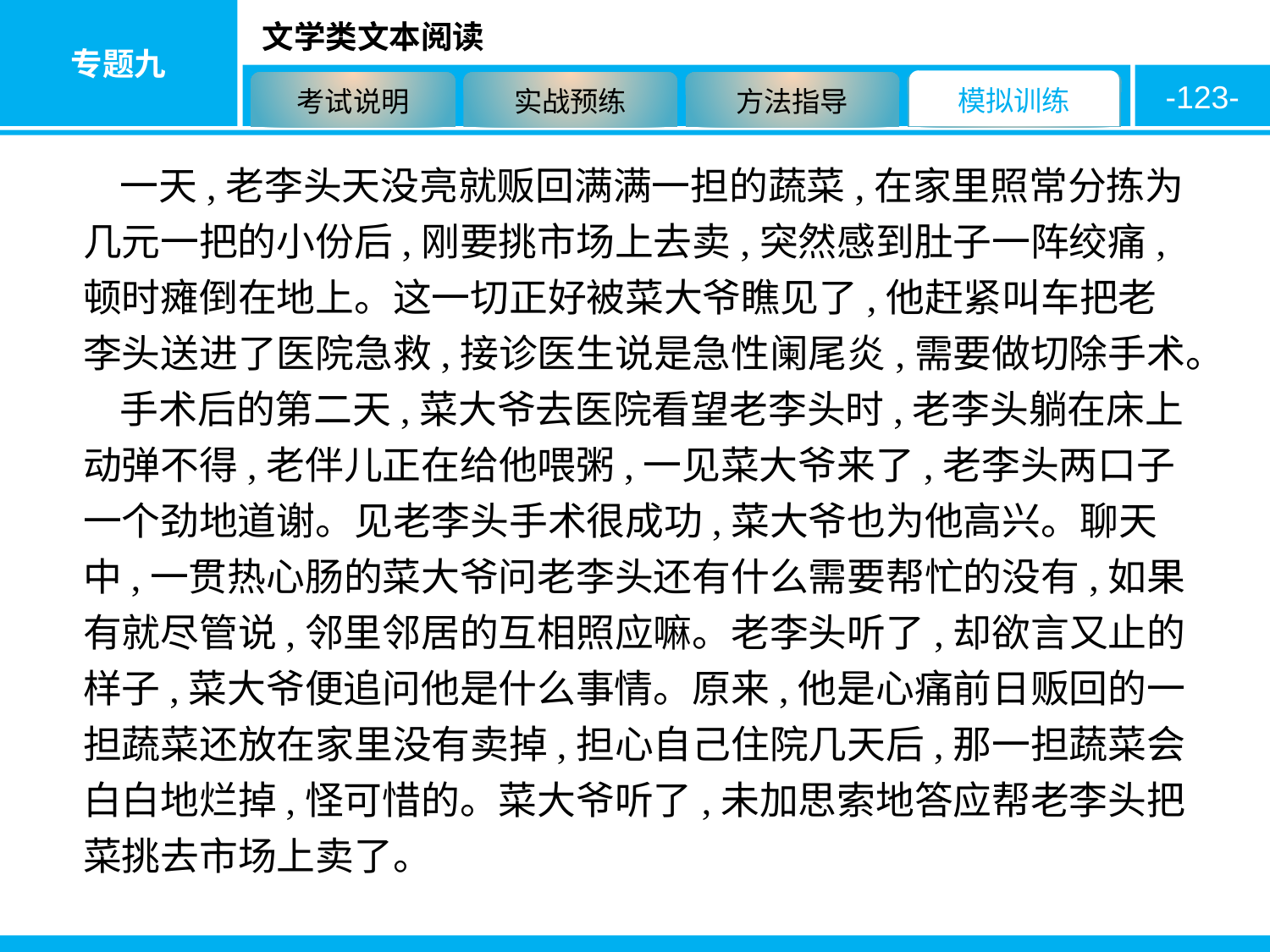

-123-
一天,老李头天没亮就贩回满满一担的蔬菜,在家里照常分拣为几元一把的小份后,刚要挑市场上去卖,突然感到肚子一阵绞痛,顿时瘫倒在地上。这一切正好被菜大爷瞧见了,他赶紧叫车把老李头送进了医院急救,接诊医生说是急性阑尾炎,需要做切除手术。
手术后的第二天,菜大爷去医院看望老李头时,老李头躺在床上动弹不得,老伴儿正在给他喂粥,一见菜大爷来了,老李头两口子一个劲地道谢。见老李头手术很成功,菜大爷也为他高兴。聊天中,一贯热心肠的菜大爷问老李头还有什么需要帮忙的没有,如果有就尽管说,邻里邻居的互相照应嘛。老李头听了,却欲言又止的样子,菜大爷便追问他是什么事情。原来,他是心痛前日贩回的一担蔬菜还放在家里没有卖掉,担心自己住院几天后,那一担蔬菜会白白地烂掉,怪可惜的。菜大爷听了,未加思索地答应帮老李头把菜挑去市场上卖了。